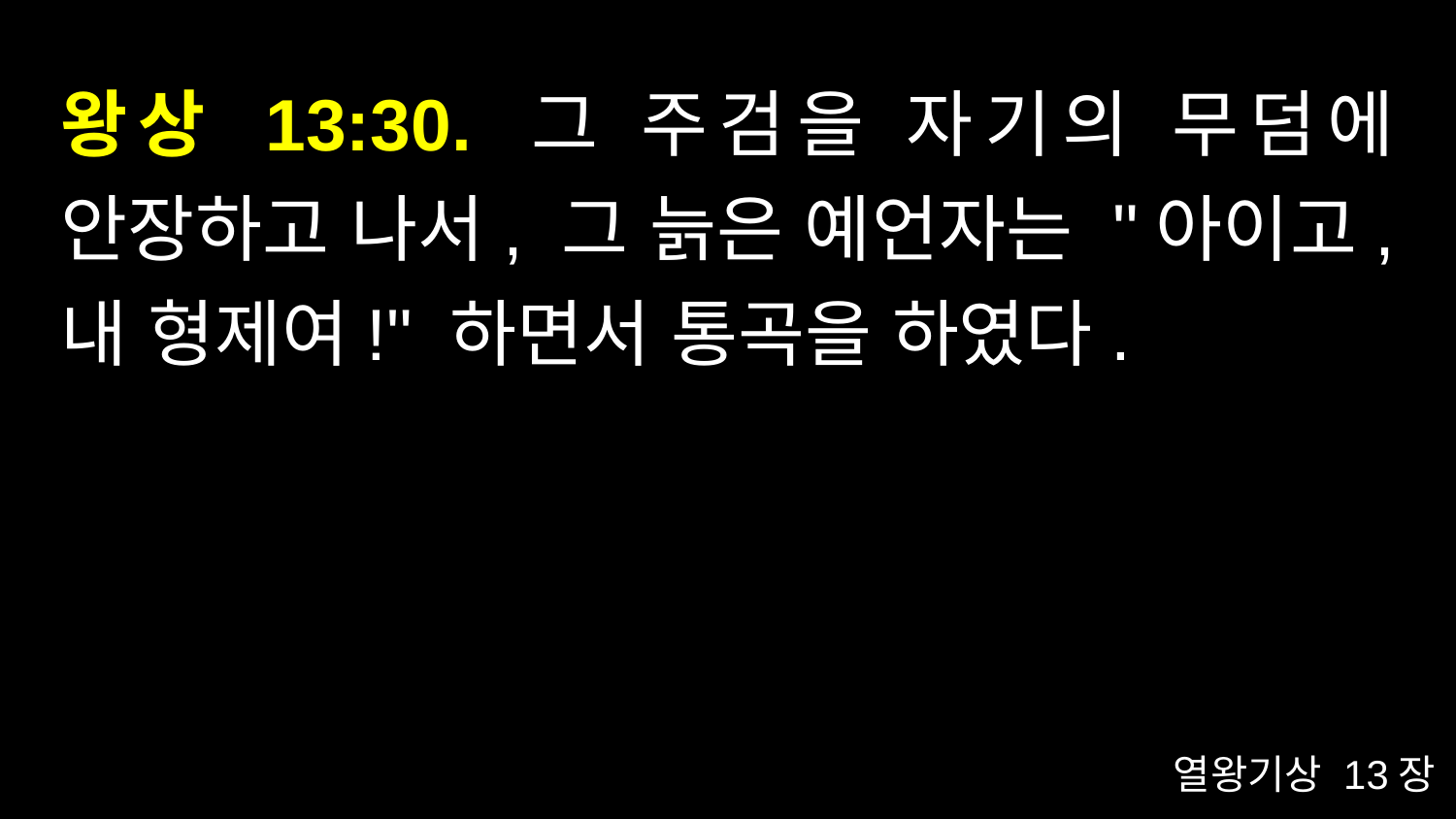

# 왕상 13:30. 그 주검을 자기의 무덤에 안장하고 나서, 그 늙은 예언자는 "아이고, 내 형제여!" 하면서 통곡을 하였다.
열왕기상 13장